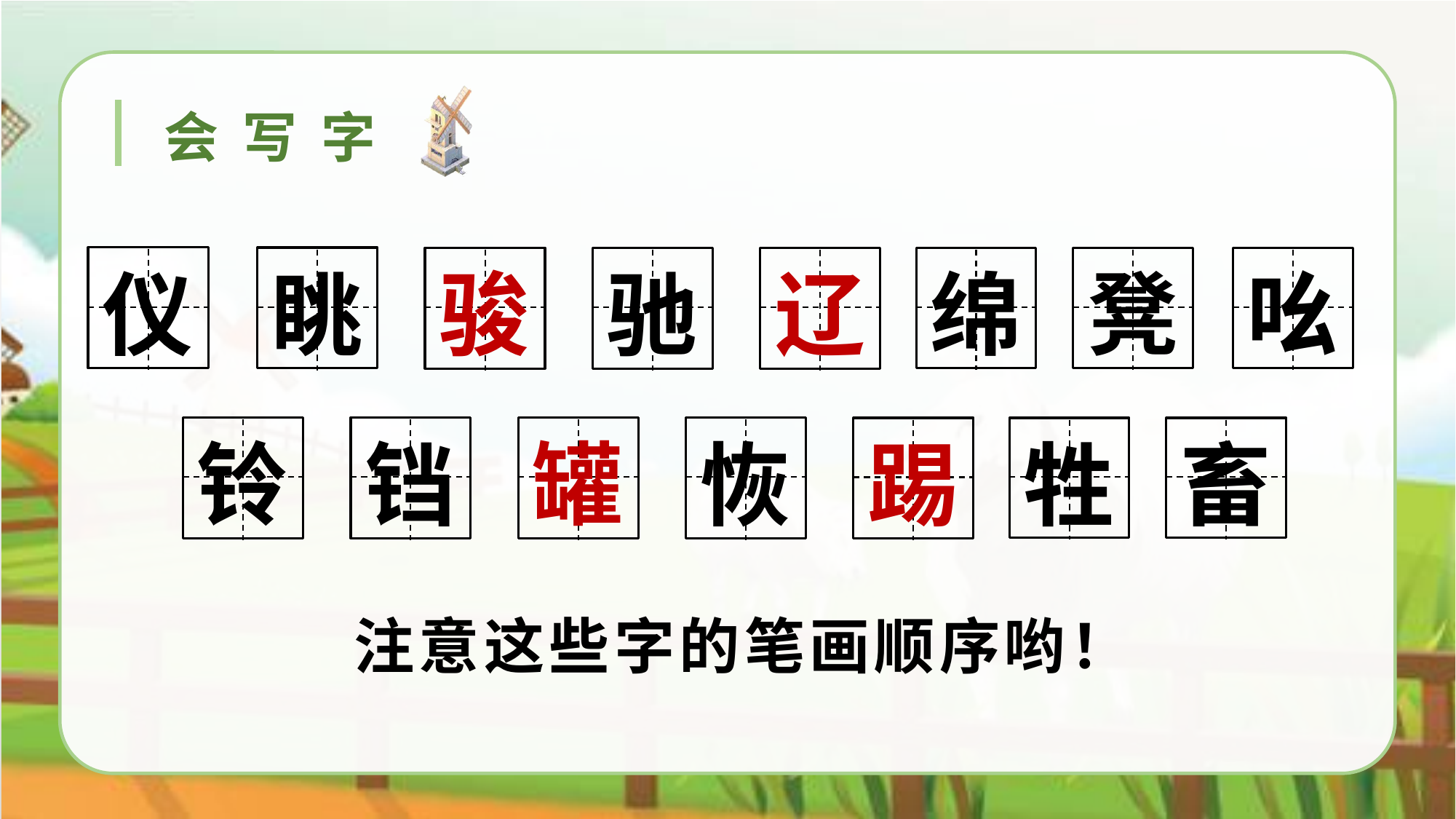

会写字

仪

眺

骏

驰

辽

绵

凳

吆

铃

铛

罐

恢

踢

牲

畜
注意这些字的笔画顺序哟！